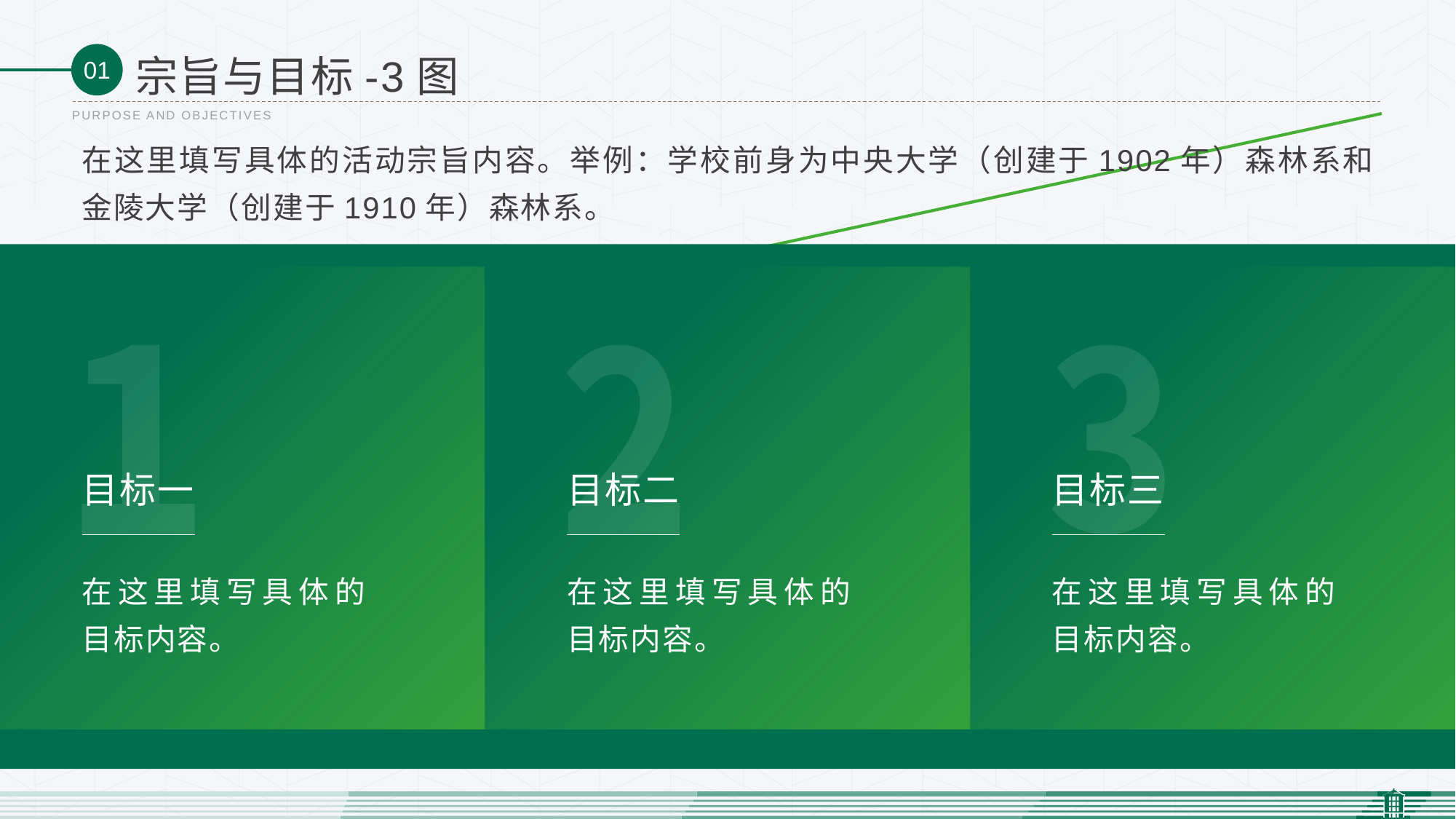

宗旨与目标-3图
PURPOSE AND OBJECTIVES
在这里填写具体的活动宗旨内容。举例：学校前身为中央大学（创建于1902年）森林系和金陵大学（创建于1910年）森林系。

目标一
目标二
目标三
在这里填写具体的目标内容。
在这里填写具体的目标内容。
在这里填写具体的目标内容。